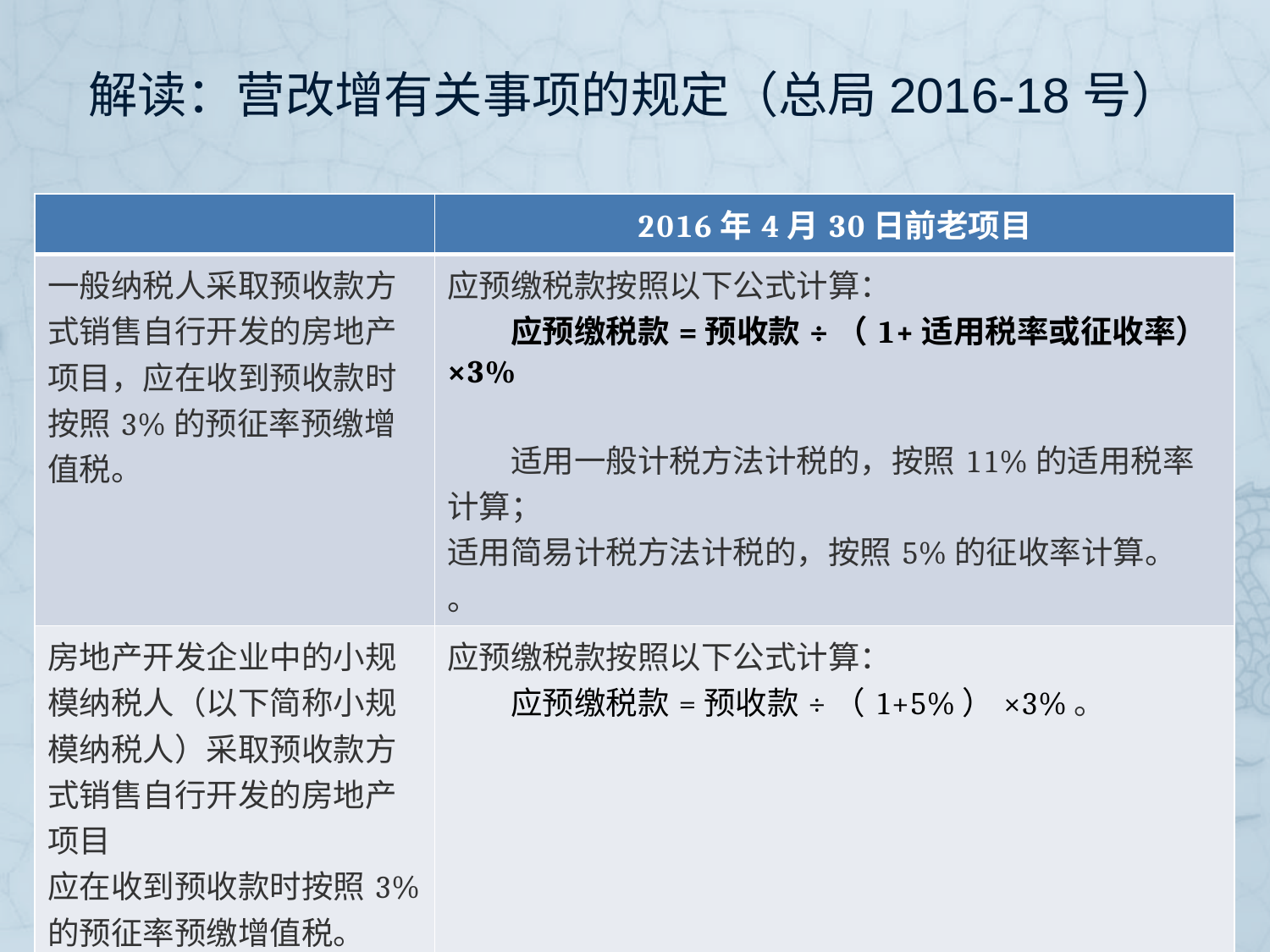

# 解读：营改增有关事项的规定（总局2016-18号）

财税〔2016〕36号
|  | 2016年4月30日前老项目 |
| --- | --- |
| 一般纳税人采取预收款方式销售自行开发的房地产项目，应在收到预收款时按照3%的预征率预缴增值税。 | 应预缴税款按照以下公式计算： 　　应预缴税款=预收款÷（1+适用税率或征收率）×3% 　　适用一般计税方法计税的，按照11%的适用税率计算； 适用简易计税方法计税的，按照5%的征收率计算。 。 |
| 房地产开发企业中的小规模纳税人（以下简称小规模纳税人）采取预收款方式销售自行开发的房地产项目 应在收到预收款时按照3%的预征率预缴增值税。 | 应预缴税款按照以下公式计算： 　　应预缴税款=预收款÷（1+5%）×3%。 |